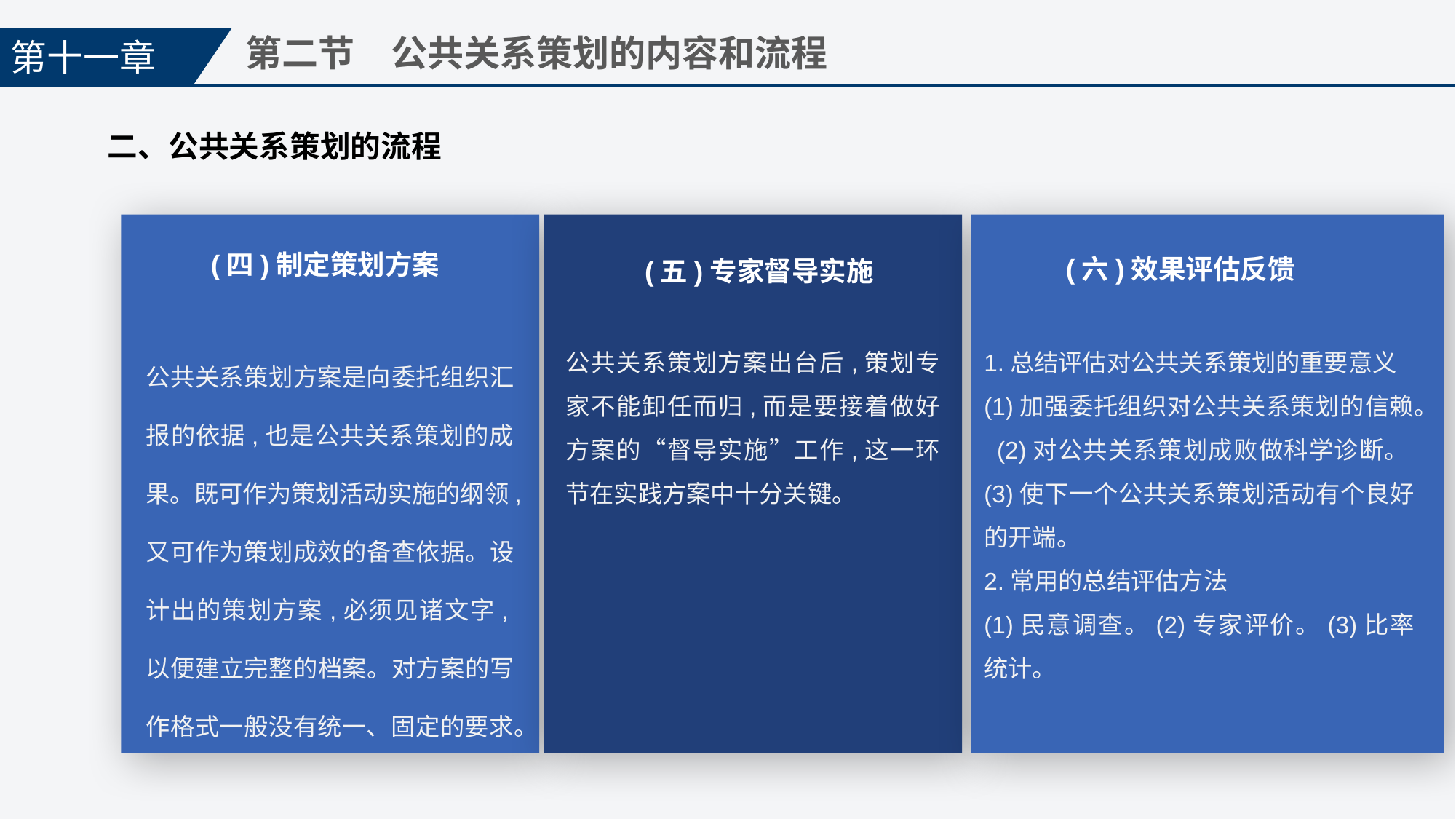

第十一章
第二节　公共关系策划的内容和流程
二、公共关系策划的流程

(四)制定策划方案
(六)效果评估反馈
(五)专家督导实施
公共关系策划方案是向委托组织汇报的依据,也是公共关系策划的成果。既可作为策划活动实施的纲领,又可作为策划成效的备查依据。设计出的策划方案,必须见诸文字,以便建立完整的档案。对方案的写作格式一般没有统一、固定的要求。
公共关系策划方案出台后,策划专家不能卸任而归,而是要接着做好方案的“督导实施”工作,这一环节在实践方案中十分关键。
1.总结评估对公共关系策划的重要意义
(1)加强委托组织对公共关系策划的信赖。 (2)对公共关系策划成败做科学诊断。(3)使下一个公共关系策划活动有个良好的开端。
2.常用的总结评估方法
(1)民意调查。(2)专家评价。(3)比率统计。